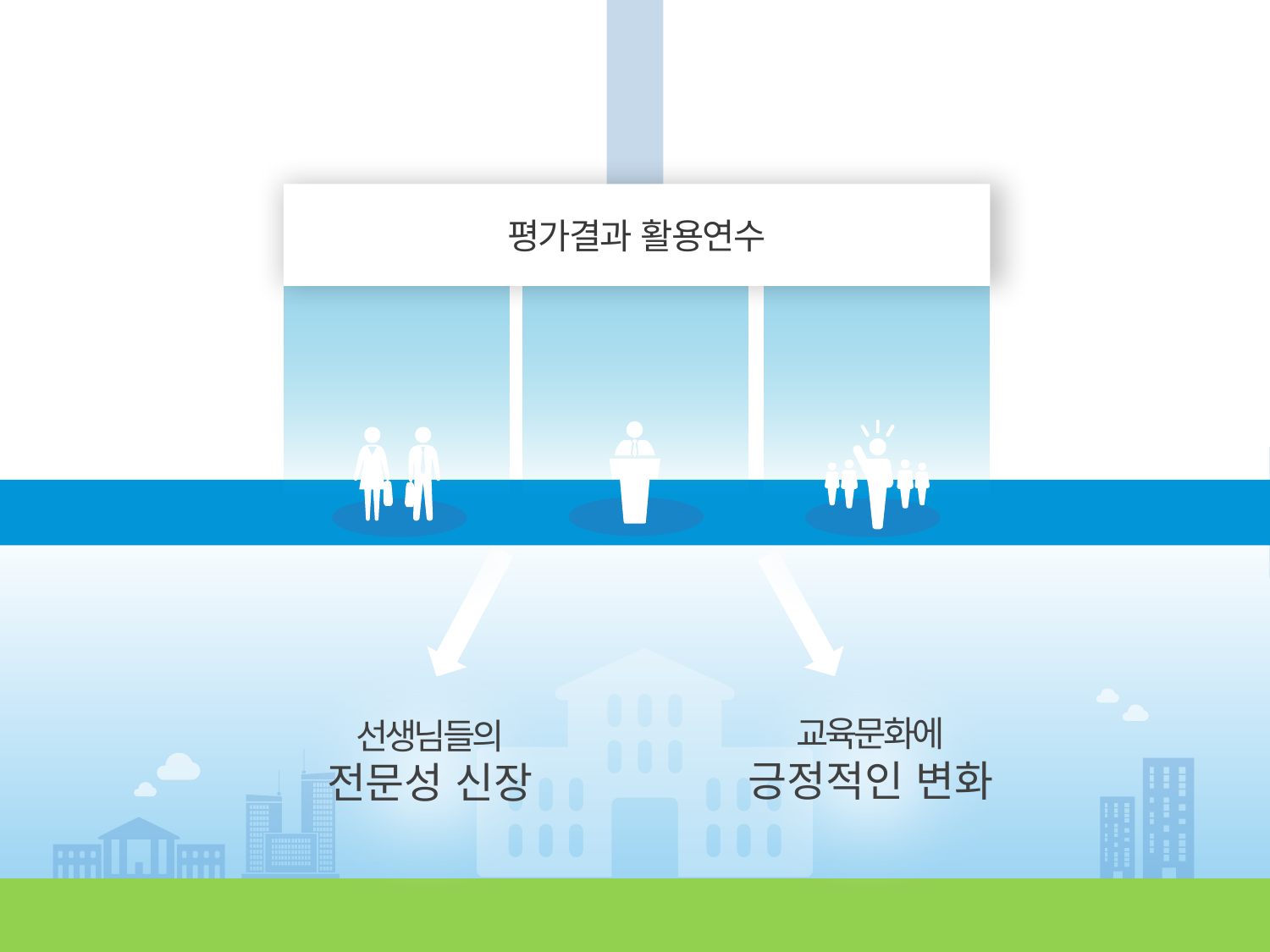

평가
결과

평가결과 활용연수

평가지표별
자율연수

학습연구년
특별연수

능력향상
연수

선생님들의
전문성 신장

교육문화에
긍정적인 변화

5